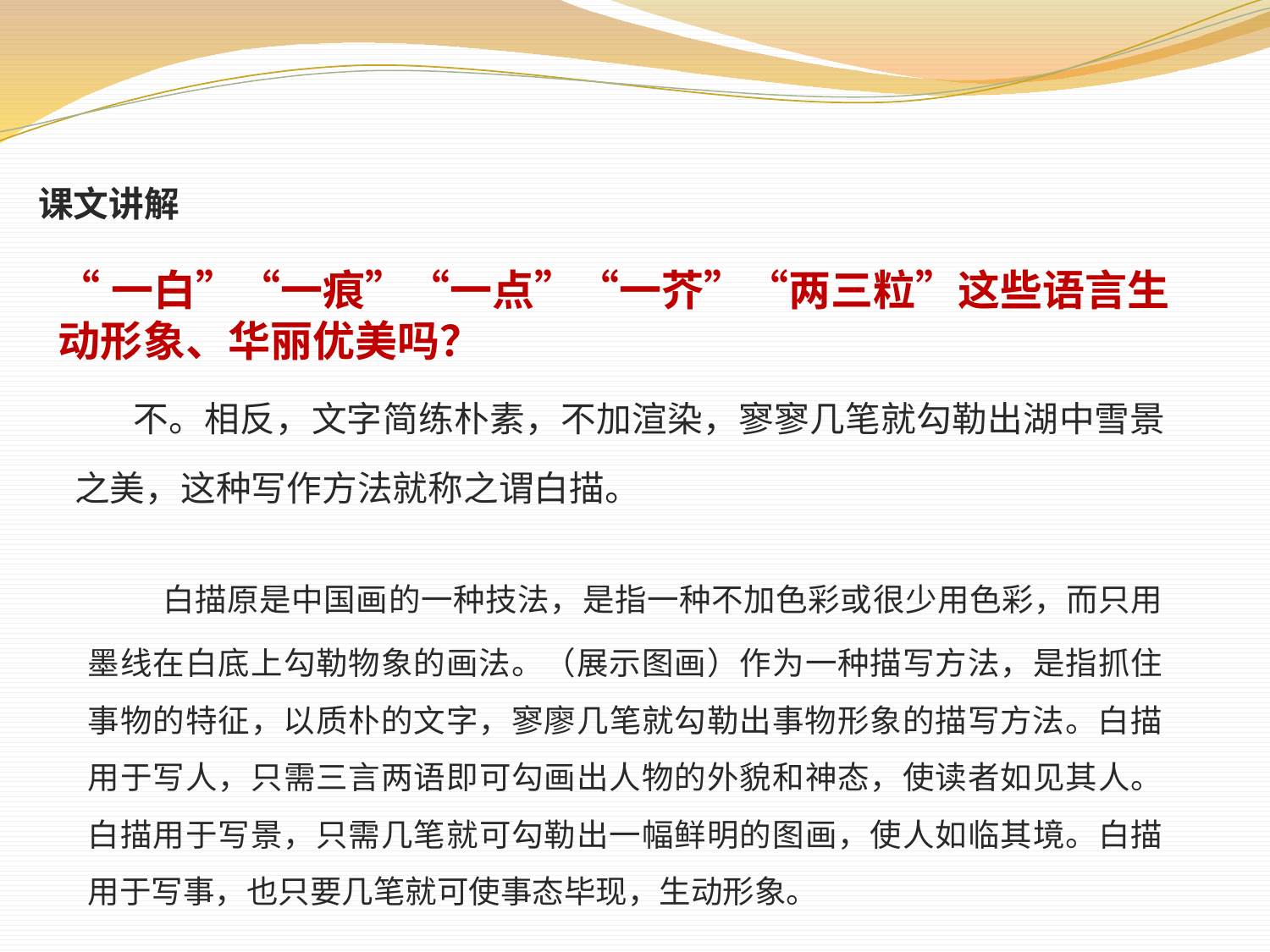

课文讲解
“一白”“一痕”“一点”“一芥”“两三粒”这些语言生动形象、华丽优美吗？

   不。相反，文字简练朴素，不加渲染，寥寥几笔就勾勒出湖中雪景之美，这种写作方法就称之谓白描。
    白描原是中国画的一种技法，是指一种不加色彩或很少用色彩，而只用墨线在白底上勾勒物象的画法。（展示图画）作为一种描写方法，是指抓住事物的特征，以质朴的文字，寥廖几笔就勾勒出事物形象的描写方法。白描用于写人，只需三言两语即可勾画出人物的外貌和神态，使读者如见其人。白描用于写景，只需几笔就可勾勒出一幅鲜明的图画，使人如临其境。白描用于写事，也只要几笔就可使事态毕现，生动形象。